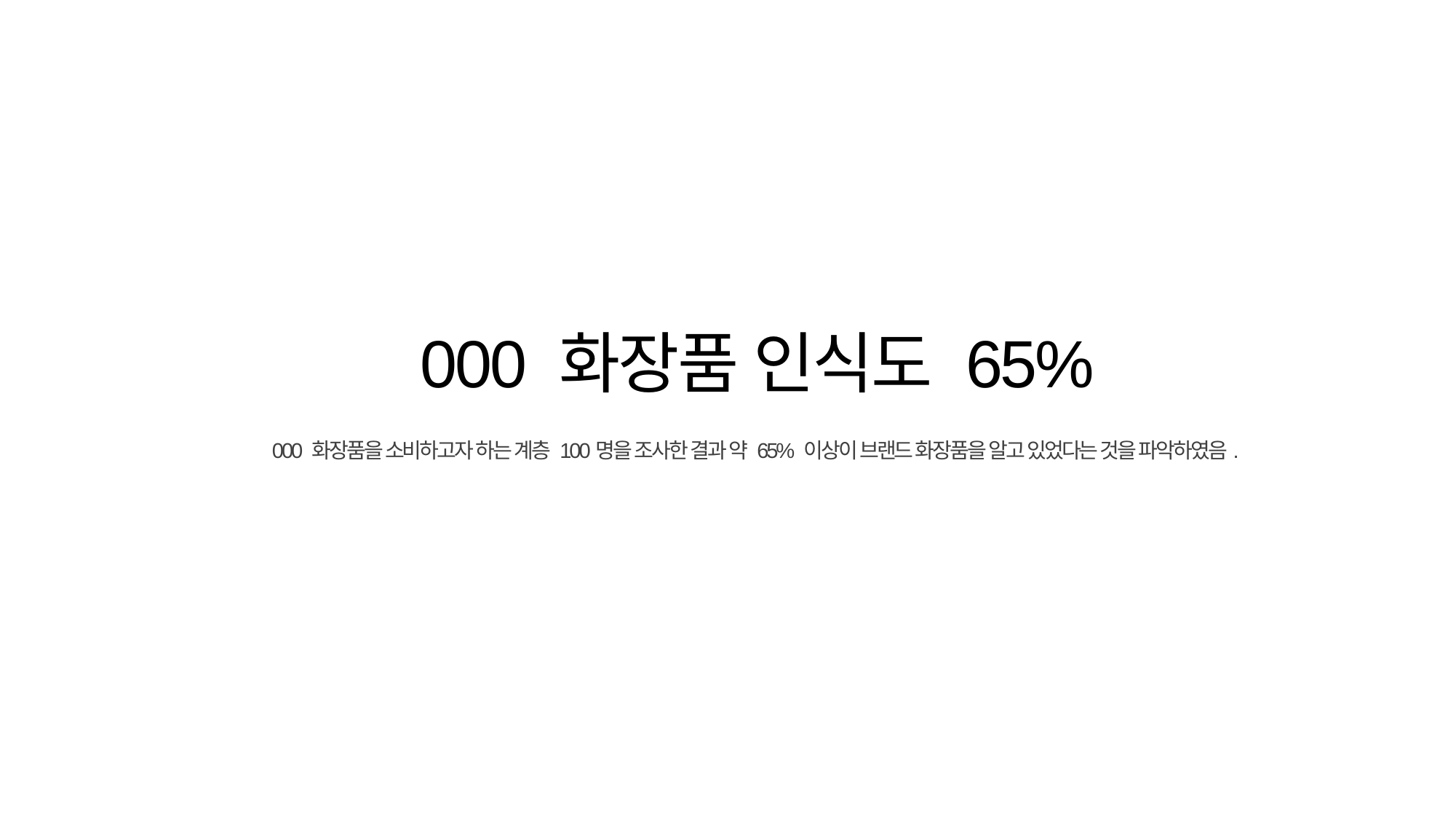

000 화장품 인식도 65%
000 화장품을 소비하고자 하는 계층 100명을 조사한 결과 약 65% 이상이 브랜드 화장품을 알고 있었다는 것을 파악하였음.